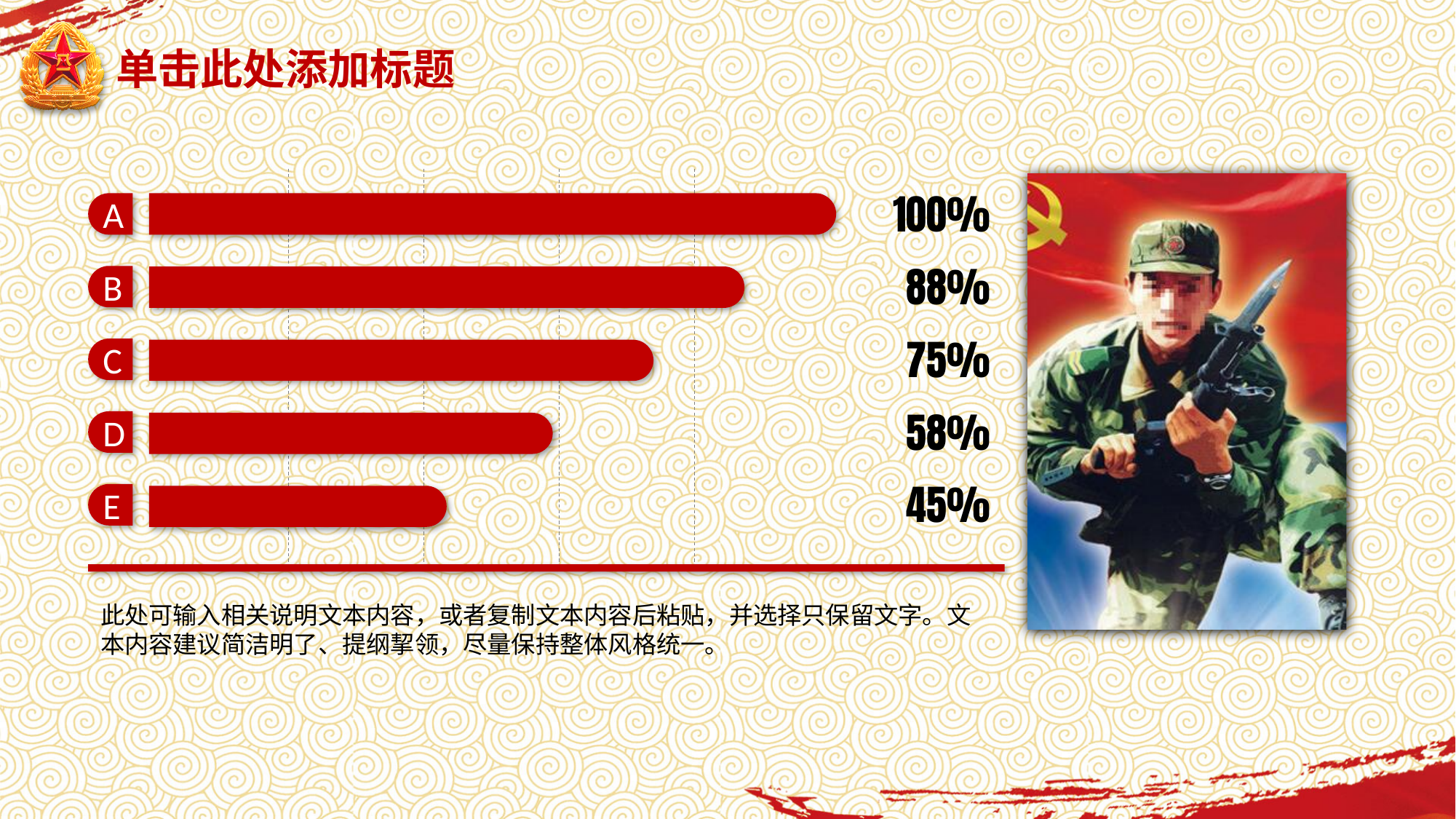

延迟符

# 单击此处添加标题

100%
A

88%
B
75%
C

58%
D
45%
E

此处可输入相关说明文本内容，或者复制文本内容后粘贴，并选择只保留文字。文本内容建议简洁明了、提纲挈领，尽量保持整体风格统一。